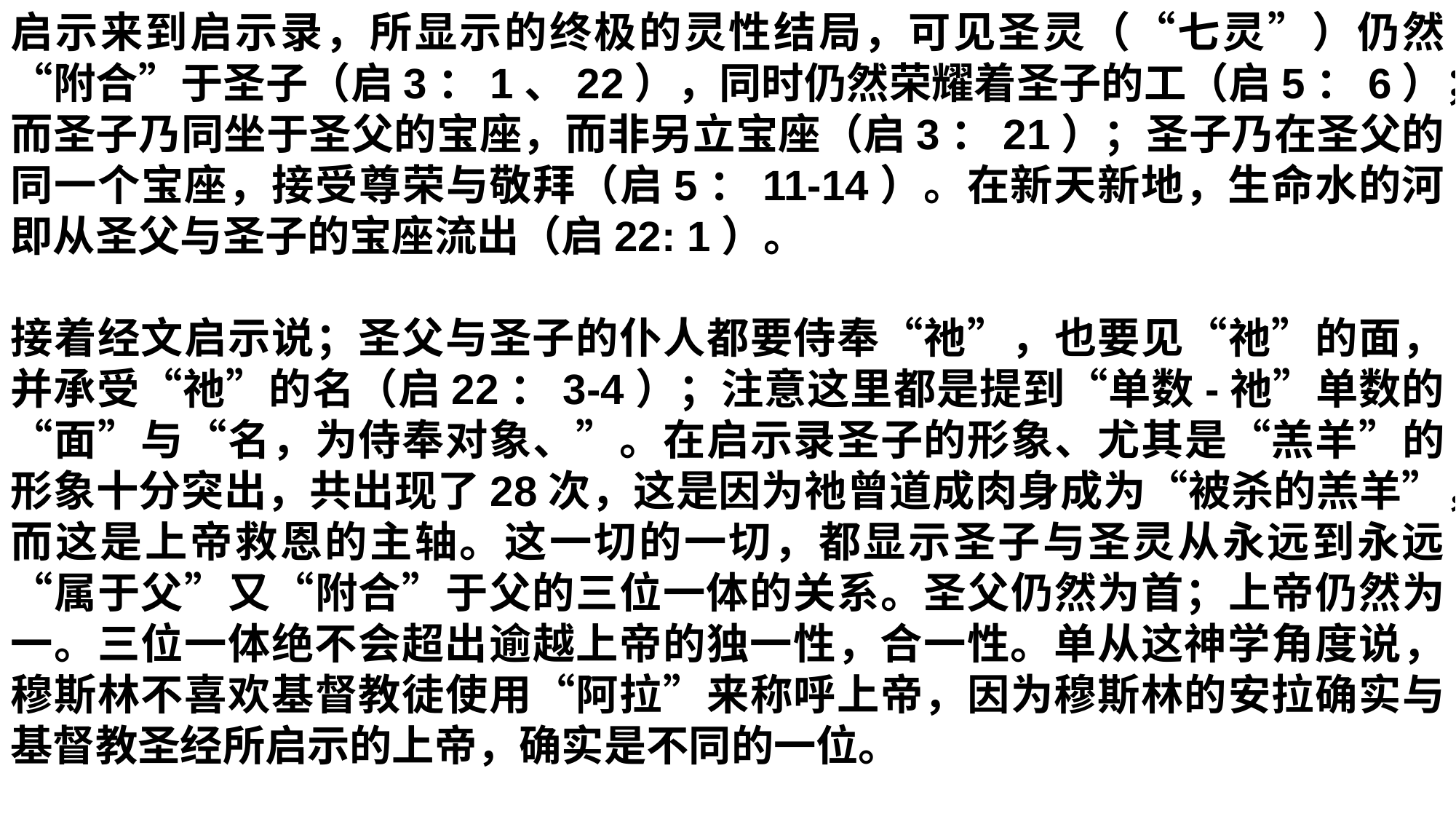

启示来到启示录，所显示的终极的灵性结局，可见圣灵（“七灵”）仍然“附合”于圣子（启3：1、22），同时仍然荣耀着圣子的工（启5：6）；而圣子乃同坐于圣父的宝座，而非另立宝座（启3：21）；圣子乃在圣父的同一个宝座，接受尊荣与敬拜（启5：11-14）。在新天新地，生命水的河即从圣父与圣子的宝座流出（启22: 1）。

接着经文启示说；圣父与圣子的仆人都要侍奉“祂”，也要见“祂”的面，并承受“祂”的名（启22：3-4）；注意这里都是提到“单数-祂”单数的“面”与“名，为侍奉对象、”。在启示录圣子的形象、尤其是“羔羊”的形象十分突出，共出现了28次，这是因为祂曾道成肉身成为“被杀的羔羊”，而这是上帝救恩的主轴。这一切的一切，都显示圣子与圣灵从永远到永远“属于父”又“附合”于父的三位一体的关系。圣父仍然为首；上帝仍然为一。三位一体绝不会超出逾越上帝的独一性，合一性。单从这神学角度说，穆斯林不喜欢基督教徒使用“阿拉”来称呼上帝，因为穆斯林的安拉确实与基督教圣经所启示的上帝，确实是不同的一位。